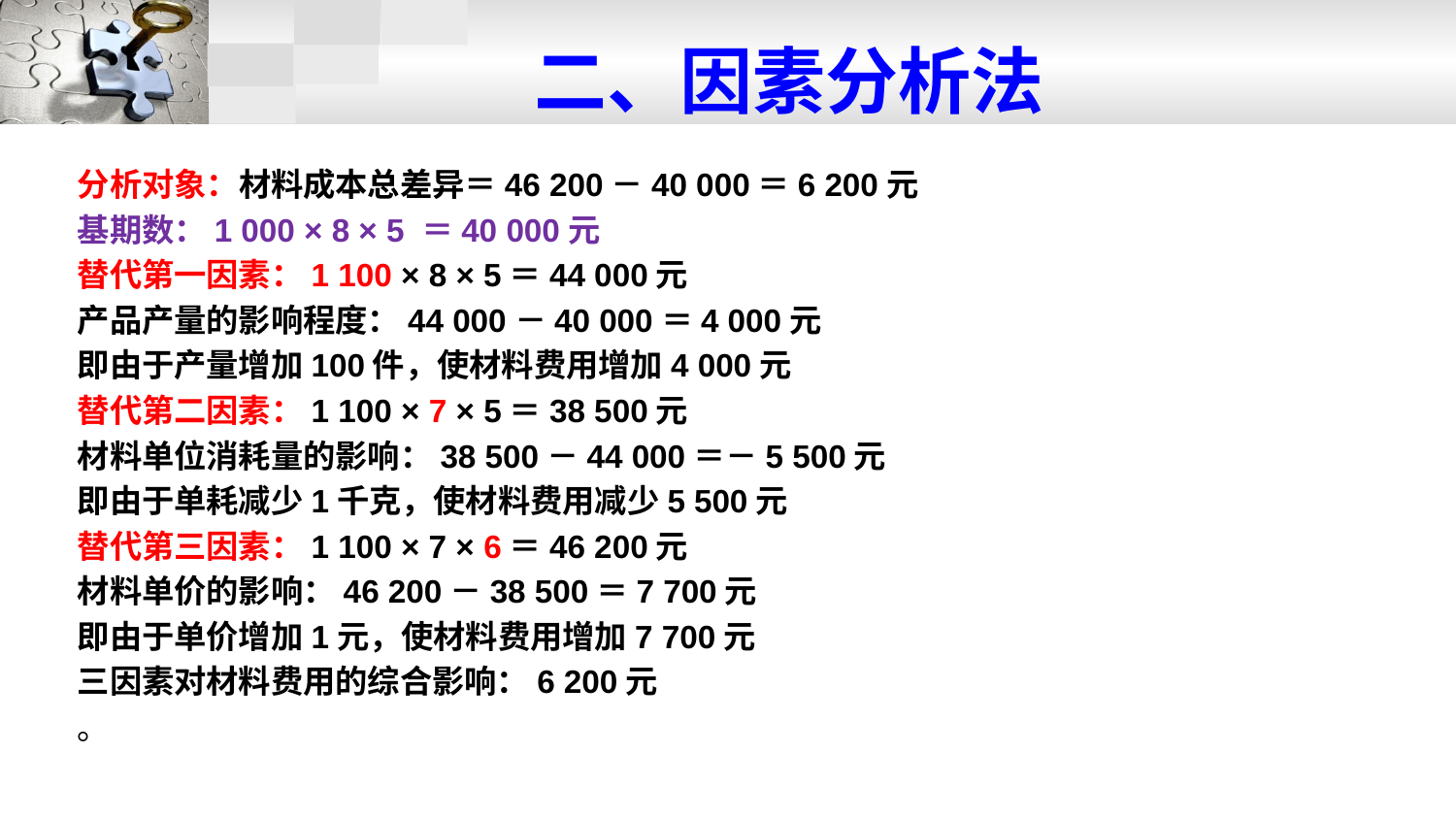

# 二、因素分析法
分析对象：材料成本总差异＝46 200－40 000＝6 200元
基期数：1 000 × 8 × 5 ＝40 000元
替代第一因素：1 100 × 8 × 5＝44 000元
产品产量的影响程度：44 000－40 000＝4 000元
即由于产量增加100件，使材料费用增加4 000元
替代第二因素：1 100 × 7 × 5＝38 500元
材料单位消耗量的影响：38 500－44 000＝－5 500元
即由于单耗减少1千克，使材料费用减少5 500元
替代第三因素：1 100 × 7 × 6＝46 200元
材料单价的影响：46 200－38 500＝7 700元
即由于单价增加1元，使材料费用增加7 700元
三因素对材料费用的综合影响：6 200元
。